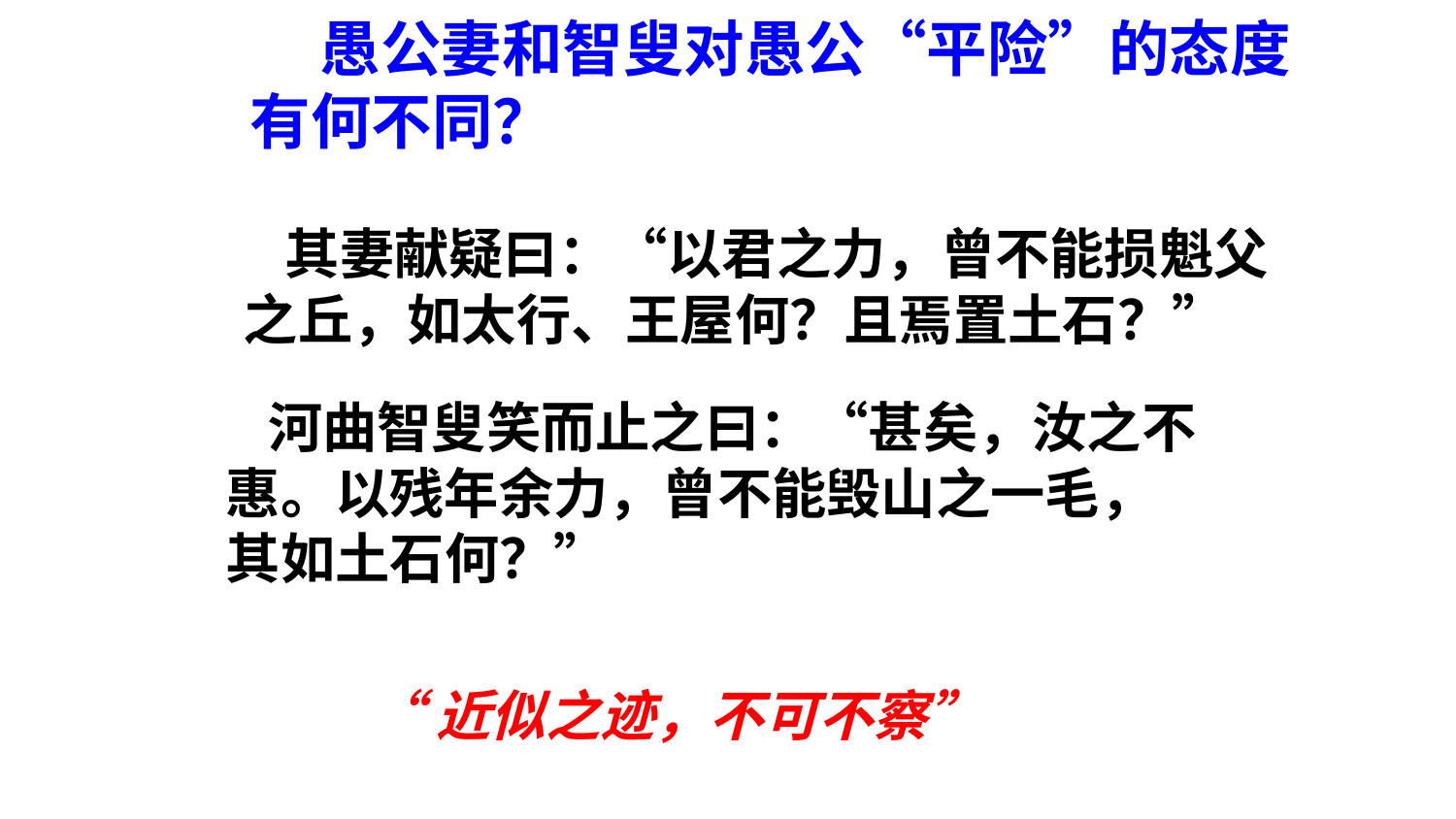

愚公妻和智叟对愚公“平险”的态度
有何不同？
    其妻献疑曰：“以君之力，曾不能损魁父
之丘，如太行、王屋何？且焉置土石？”
    河曲智叟笑而止之曰：“甚矣，汝之不惠。以残年余力，曾不能毁山之一毛，其如土石何？”
“近似之迹，不可不察”